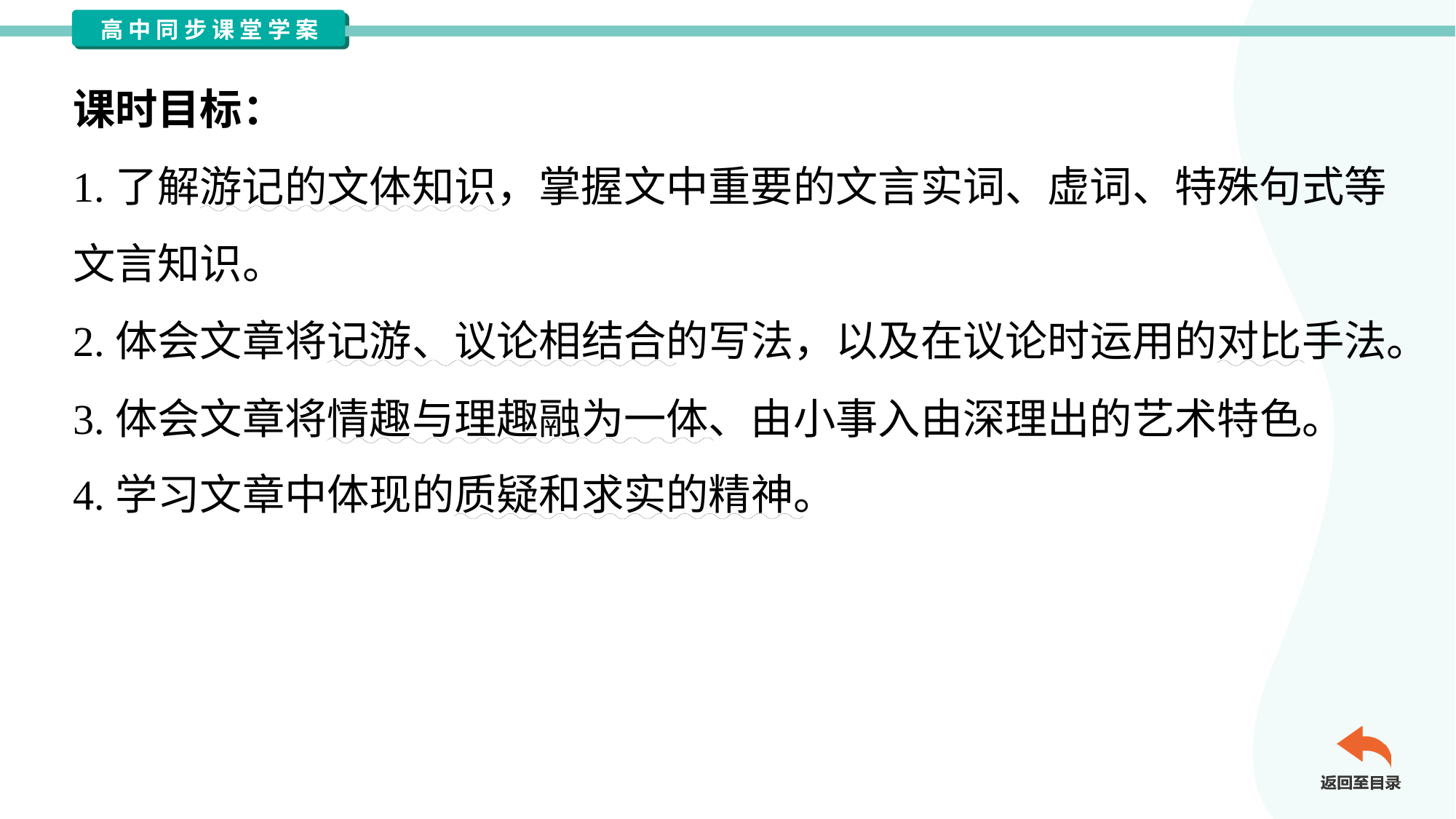

课时目标：
1.了解游记的文体知识，掌握文中重要的文言实词、虚词、特殊句式等
文言知识。
2.体会文章将记游、议论相结合的写法，以及在议论时运用的对比手法。
3.体会文章将情趣与理趣融为一体、由小事入由深理出的艺术特色。
4.学习文章中体现的质疑和求实的精神。